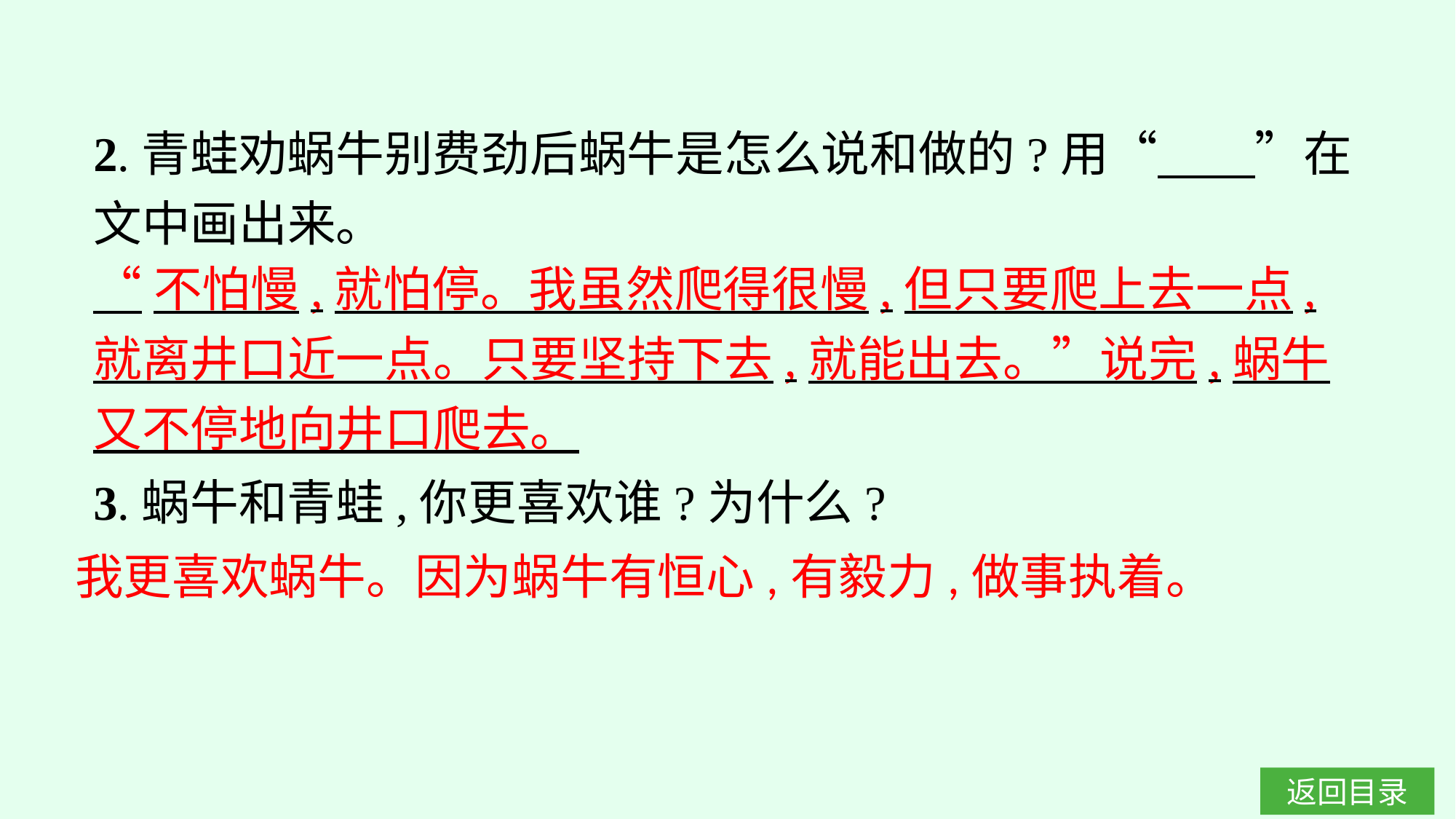

2.青蛙劝蜗牛别费劲后蜗牛是怎么说和做的?用“　　”在文中画出来。

3.蜗牛和青蛙,你更喜欢谁?为什么?
“不怕慢,就怕停。我虽然爬得很慢,但只要爬上去一点,就离井口近一点。只要坚持下去,就能出去。”说完,蜗牛又不停地向井口爬去。
我更喜欢蜗牛。因为蜗牛有恒心,有毅力,做事执着。